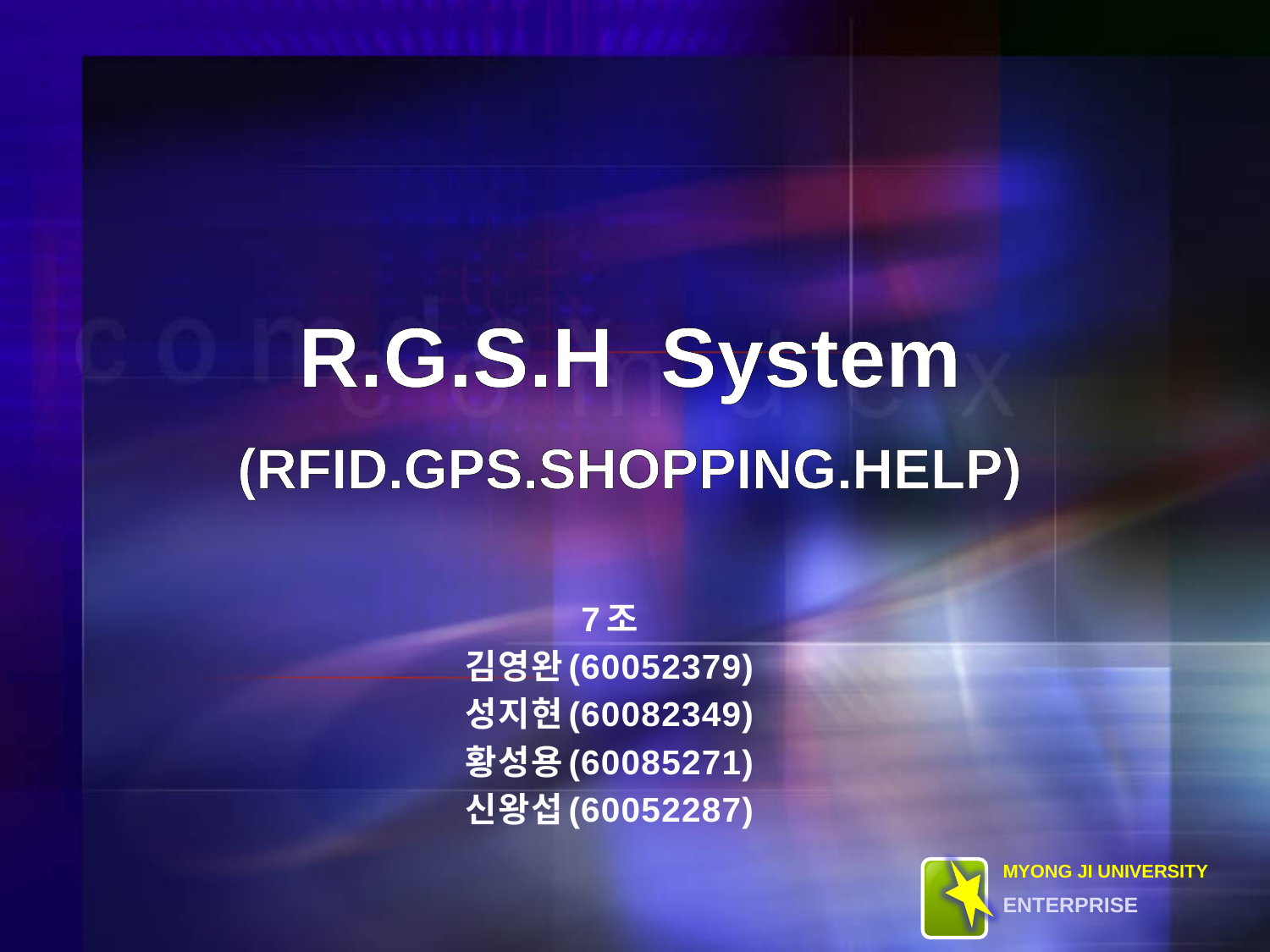

R.G.S.H  System
(RFID.GPS.SHOPPING.HELP)
7조
김영완(60052379)
성지현(60082349)
황성용(60085271)
신왕섭(60052287)

MYONG JI UNIVERSITY
EnTERPRISE